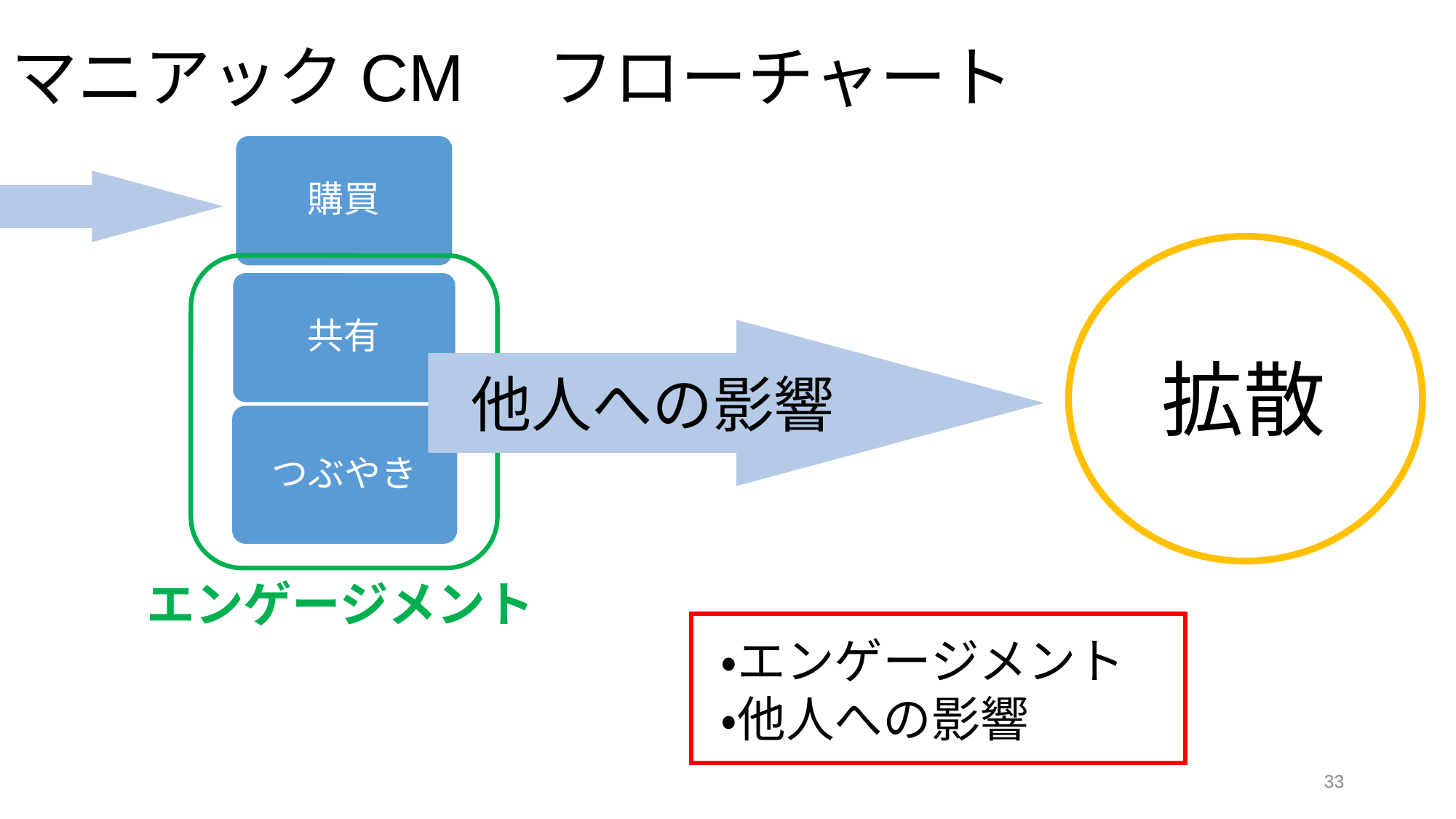

# マニアックCM　フローチャート

購買

共有

拡散
他人への影響

つぶやき
エンゲージメント

・エンゲージメント
・他人への影響
33